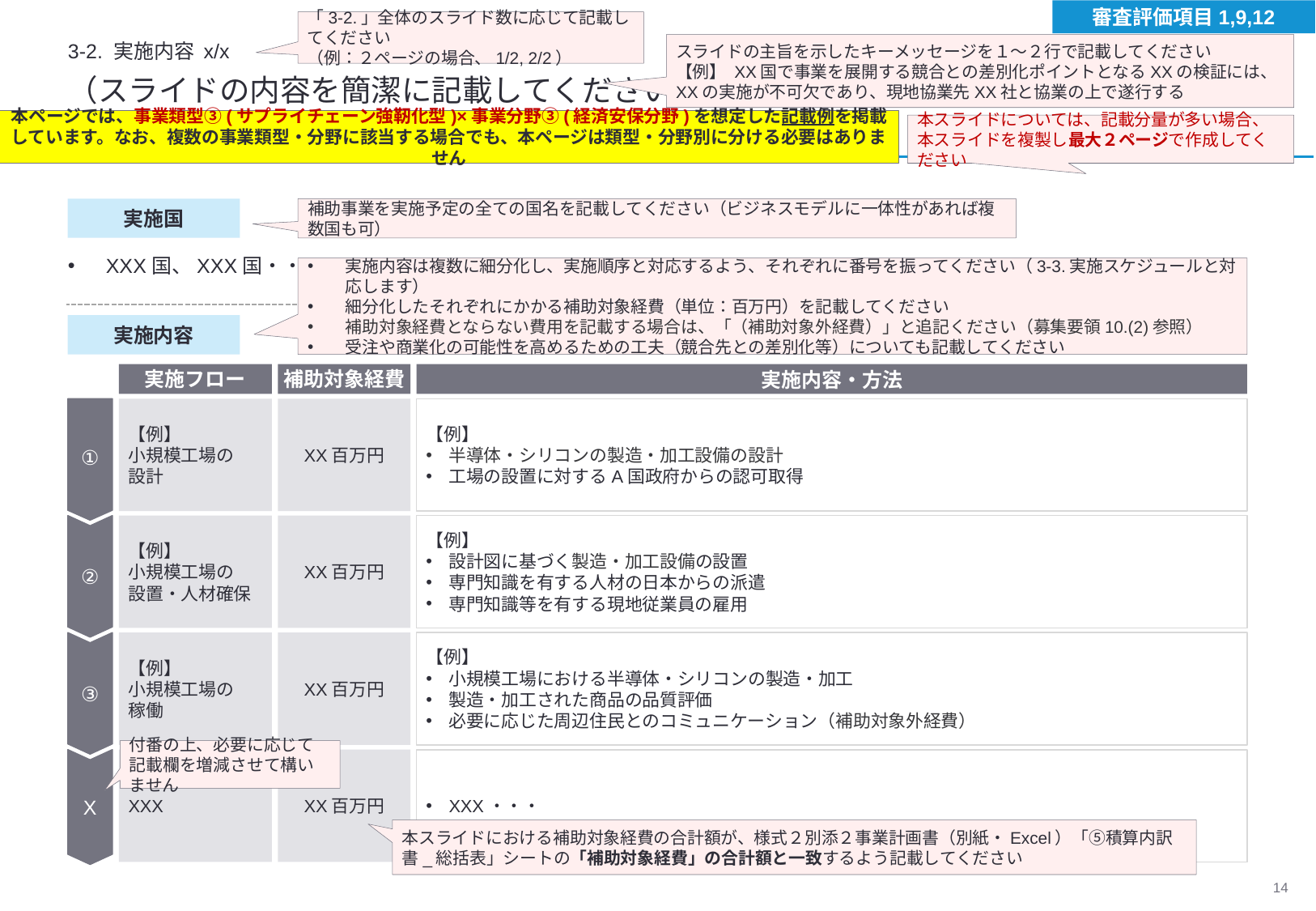

審査評価項目1,9,12
「3-2.」全体のスライド数に応じて記載してください
（例：２ページの場合、1/2, 2/2）
3-2. 実施内容 x/x
スライドの主旨を示したキーメッセージを１～２行で記載してください
【例】 XX国で事業を展開する競合との差別化ポイントとなるXXの検証には、XXの実施が不可欠であり、現地協業先XX社と協業の上で遂行する
（スライドの内容を簡潔に記載してください）
本ページでは、事業類型③(サプライチェーン強靭化型)×事業分野③(経済安保分野)を想定した記載例を掲載しています。なお、複数の事業類型・分野に該当する場合でも、本ページは類型・分野別に分ける必要はありません
本スライドについては、記載分量が多い場合、本スライドを複製し最大２ページで作成してください
実施国
補助事業を実施予定の全ての国名を記載してください（ビジネスモデルに一体性があれば複数国も可）
XXX国、XXX国・・・
実施内容は複数に細分化し、実施順序と対応するよう、それぞれに番号を振ってください（3-3.実施スケジュールと対応します）
細分化したそれぞれにかかる補助対象経費（単位：百万円）を記載してください
補助対象経費とならない費用を記載する場合は、「（補助対象外経費）」と追記ください（募集要領10.(2)参照）
受注や商業化の可能性を高めるための工夫（競合先との差別化等）についても記載してください
実施内容
実施フロー
補助対象経費
実施内容・方法
【例】
小規模工場の
設計
XX百万円
【例】
半導体・シリコンの製造・加工設備の設計
工場の設置に対するA国政府からの認可取得
①
【例】
小規模工場の
設置・人材確保
XX百万円
【例】
設計図に基づく製造・加工設備の設置
専門知識を有する人材の日本からの派遣
専門知識等を有する現地従業員の雇用
②
【例】
小規模工場の
稼働
XX百万円
【例】
小規模工場における半導体・シリコンの製造・加工
製造・加工された商品の品質評価
必要に応じた周辺住民とのコミュニケーション（補助対象外経費）
③
XXX
XX百万円
XXX・・・
X
付番の上、必要に応じて記載欄を増減させて構いません
本スライドにおける補助対象経費の合計額が、様式２別添２事業計画書（別紙・Excel）「⑤積算内訳書_総括表」シートの「補助対象経費」の合計額と一致するよう記載してください